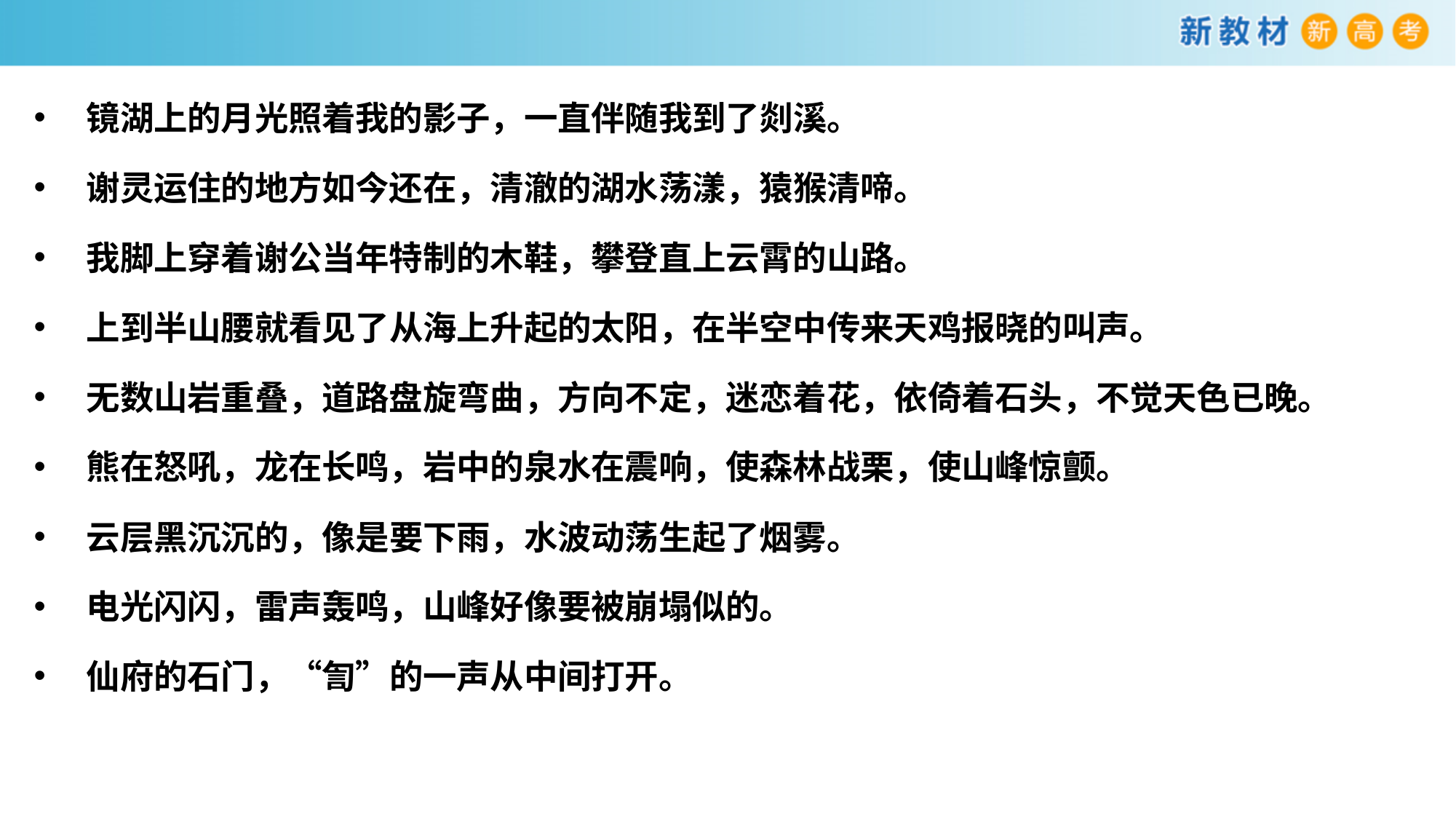

镜湖上的月光照着我的影子，一直伴随我到了剡溪。
谢灵运住的地方如今还在，清澈的湖水荡漾，猿猴清啼。
我脚上穿着谢公当年特制的木鞋，攀登直上云霄的山路。
上到半山腰就看见了从海上升起的太阳，在半空中传来天鸡报晓的叫声。
无数山岩重叠，道路盘旋弯曲，方向不定，迷恋着花，依倚着石头，不觉天色已晚。
熊在怒吼，龙在长鸣，岩中的泉水在震响，使森林战栗，使山峰惊颤。
云层黑沉沉的，像是要下雨，水波动荡生起了烟雾。
电光闪闪，雷声轰鸣，山峰好像要被崩塌似的。
仙府的石门，“訇”的一声从中间打开。